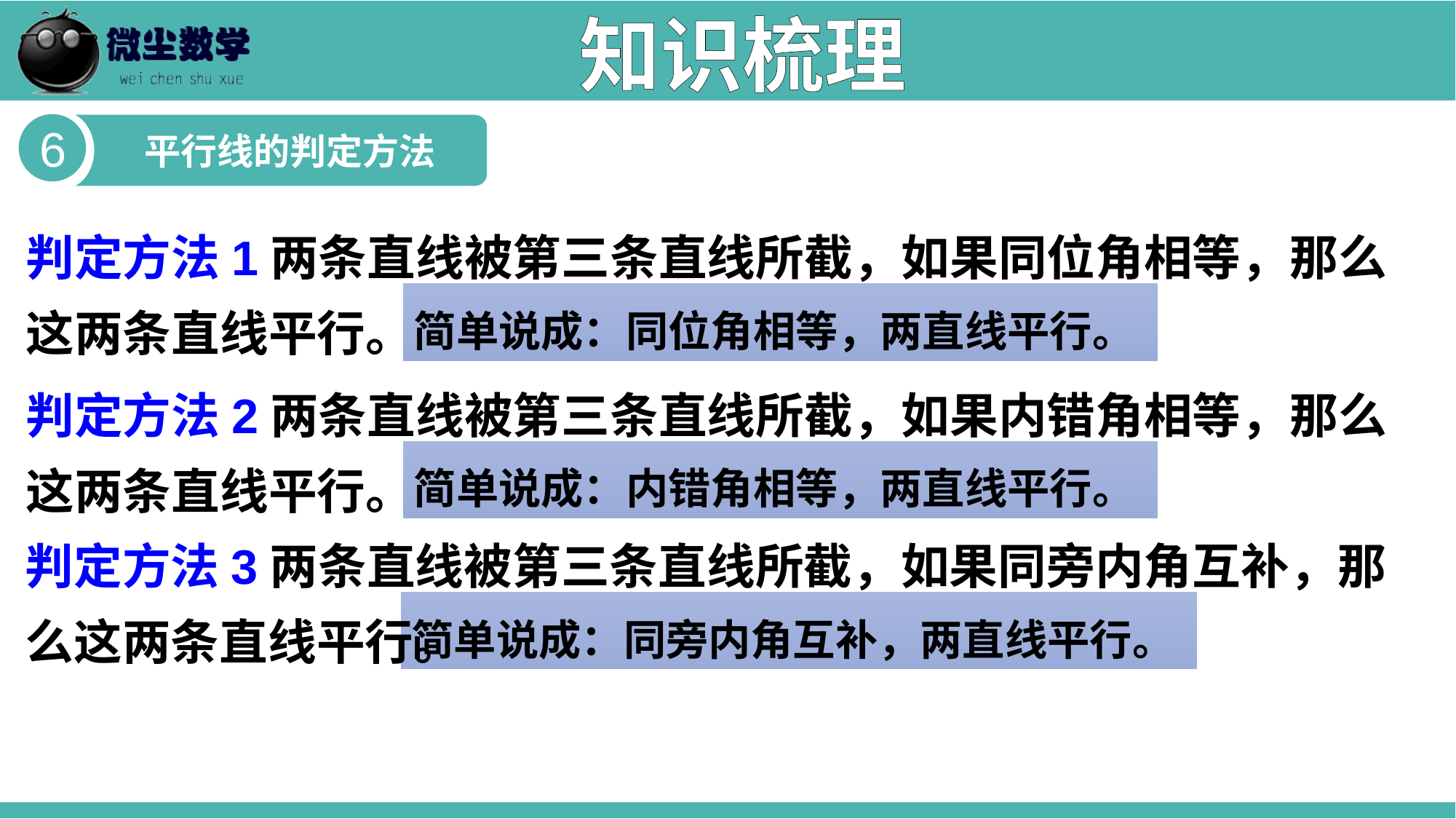

知识梳理
6
平行线的判定方法
判定方法1两条直线被第三条直线所截，如果同位角相等，那么这两条直线平行。
简单说成：同位角相等，两直线平行。
判定方法2两条直线被第三条直线所截，如果内错角相等，那么这两条直线平行。
简单说成：内错角相等，两直线平行。
判定方法3两条直线被第三条直线所截，如果同旁内角互补，那么这两条直线平行。
简单说成：同旁内角互补，两直线平行。